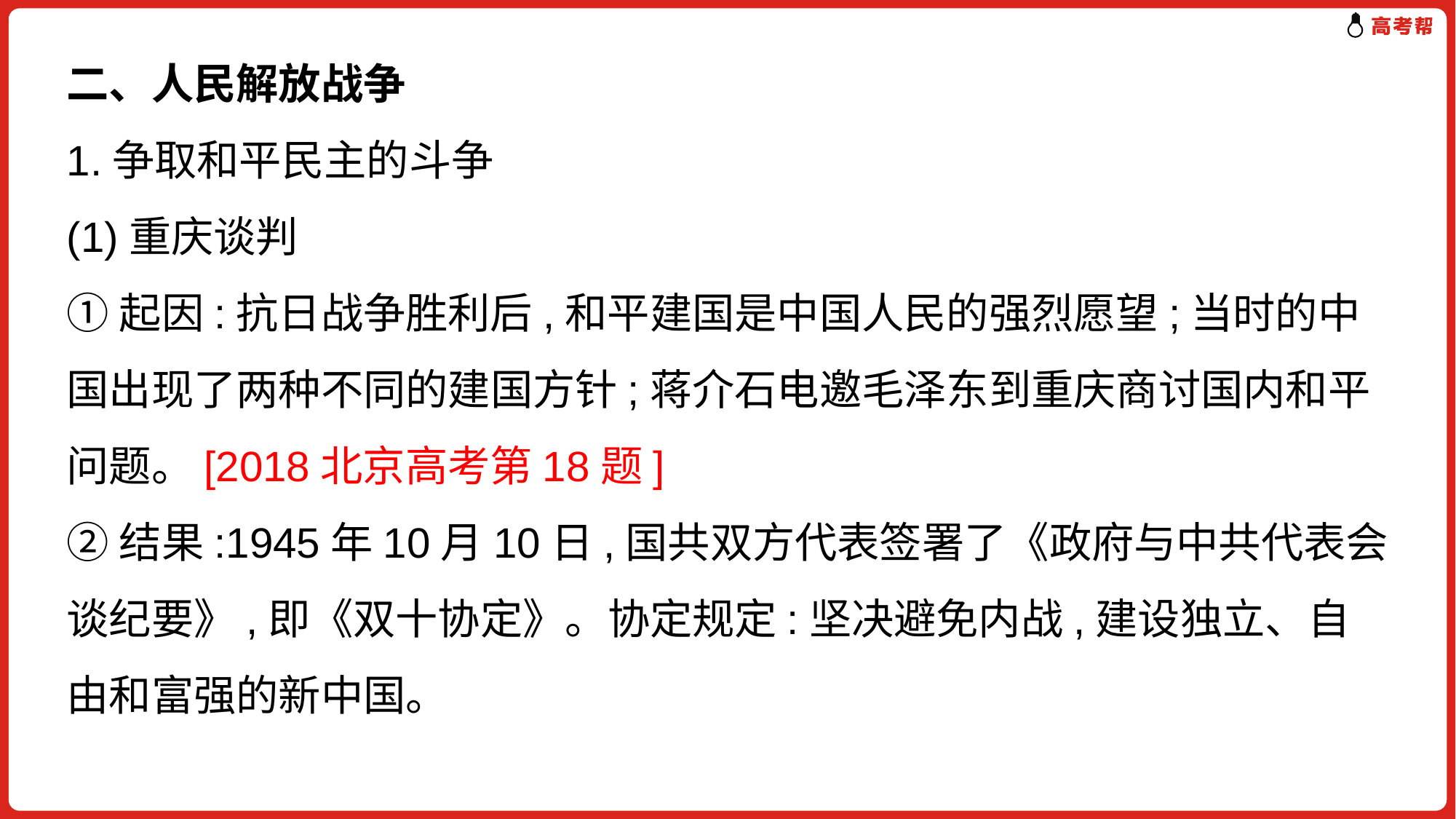

二、人民解放战争
1.争取和平民主的斗争
(1)重庆谈判
①起因:抗日战争胜利后,和平建国是中国人民的强烈愿望;当时的中国出现了两种不同的建国方针;蒋介石电邀毛泽东到重庆商讨国内和平问题。[2018北京高考第18题]
②结果:1945年10月10日,国共双方代表签署了《政府与中共代表会谈纪要》,即《双十协定》。协定规定:坚决避免内战,建设独立、自由和富强的新中国。